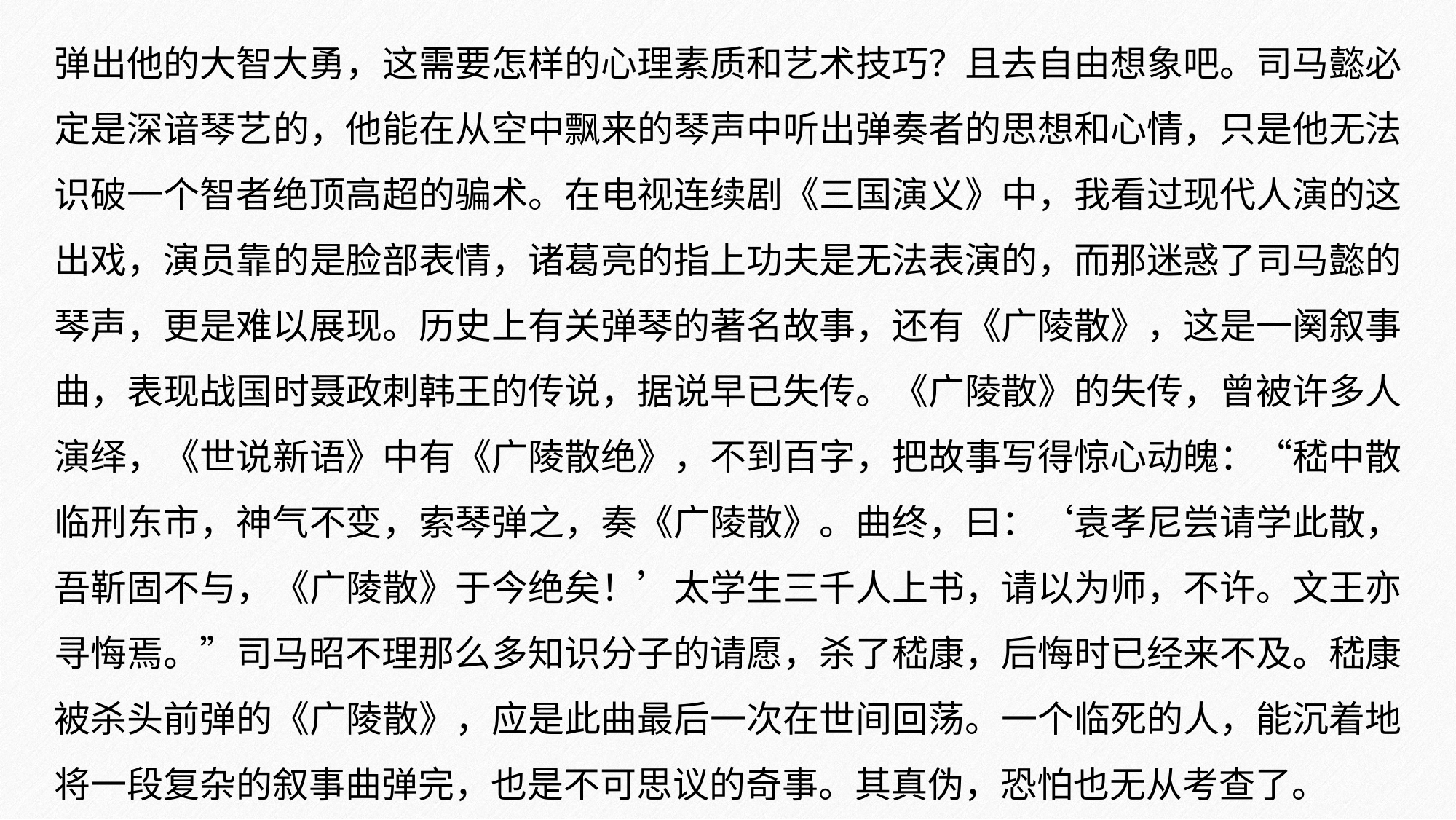

弹出他的大智大勇，这需要怎样的心理素质和艺术技巧？且去自由想象吧。司马懿必定是深谙琴艺的，他能在从空中飘来的琴声中听出弹奏者的思想和心情，只是他无法识破一个智者绝顶高超的骗术。在电视连续剧《三国演义》中，我看过现代人演的这出戏，演员靠的是脸部表情，诸葛亮的指上功夫是无法表演的，而那迷惑了司马懿的琴声，更是难以展现。历史上有关弹琴的著名故事，还有《广陵散》，这是一阕叙事曲，表现战国时聂政刺韩王的传说，据说早已失传。《广陵散》的失传，曾被许多人演绎，《世说新语》中有《广陵散绝》，不到百字，把故事写得惊心动魄：“嵇中散临刑东市，神气不变，索琴弹之，奏《广陵散》。曲终，曰：‘袁孝尼尝请学此散，吾靳固不与，《广陵散》于今绝矣！’太学生三千人上书，请以为师，不许。文王亦寻悔焉。”司马昭不理那么多知识分子的请愿，杀了嵇康，后悔时已经来不及。嵇康被杀头前弹的《广陵散》，应是此曲最后一次在世间回荡。一个临死的人，能沉着地将一段复杂的叙事曲弹完，也是不可思议的奇事。其真伪，恐怕也无从考查了。